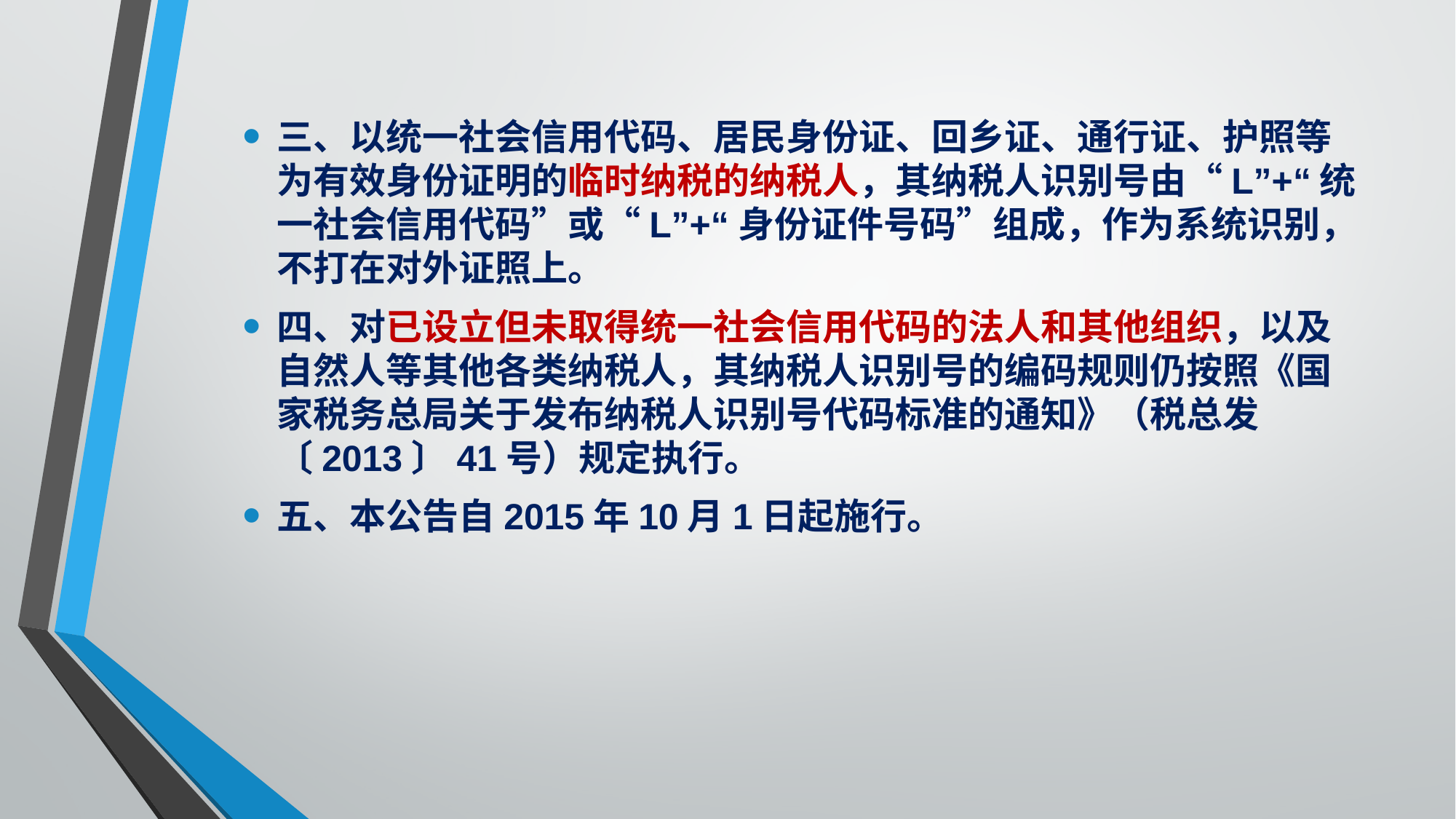

三、以统一社会信用代码、居民身份证、回乡证、通行证、护照等为有效身份证明的临时纳税的纳税人，其纳税人识别号由“L”+“统一社会信用代码”或“L”+“身份证件号码”组成，作为系统识别，不打在对外证照上。
四、对已设立但未取得统一社会信用代码的法人和其他组织，以及自然人等其他各类纳税人，其纳税人识别号的编码规则仍按照《国家税务总局关于发布纳税人识别号代码标准的通知》（税总发〔2013〕41号）规定执行。
五、本公告自2015年10月1日起施行。